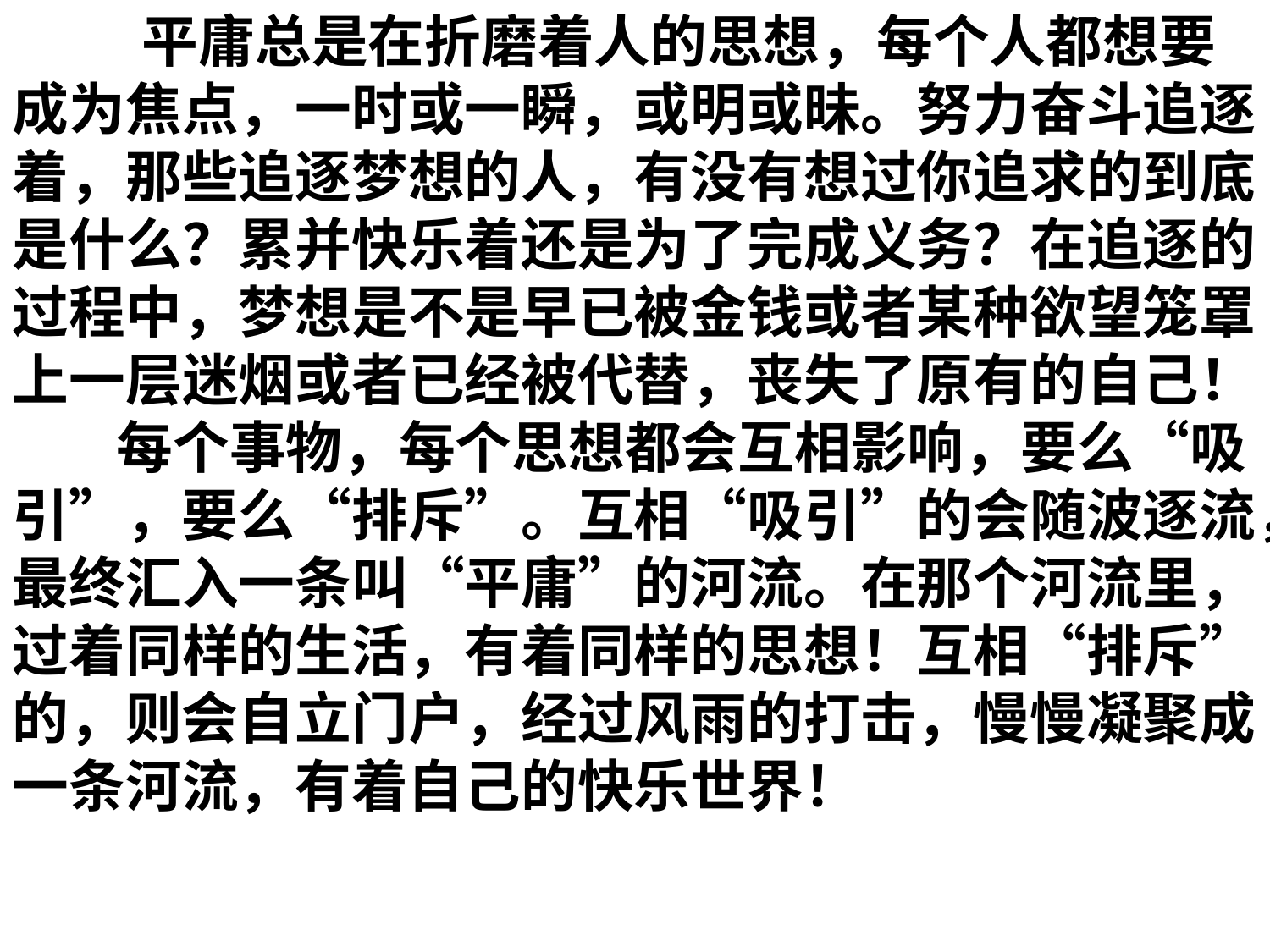

平庸总是在折磨着人的思想，每个人都想要成为焦点，一时或一瞬，或明或昧。努力奋斗追逐着，那些追逐梦想的人，有没有想过你追求的到底是什么？累并快乐着还是为了完成义务？在追逐的过程中，梦想是不是早已被金钱或者某种欲望笼罩上一层迷烟或者已经被代替，丧失了原有的自己！
       每个事物，每个思想都会互相影响，要么“吸引”，要么“排斥”。互相“吸引”的会随波逐流，最终汇入一条叫“平庸”的河流。在那个河流里，过着同样的生活，有着同样的思想！互相“排斥”的，则会自立门户，经过风雨的打击，慢慢凝聚成一条河流，有着自己的快乐世界！